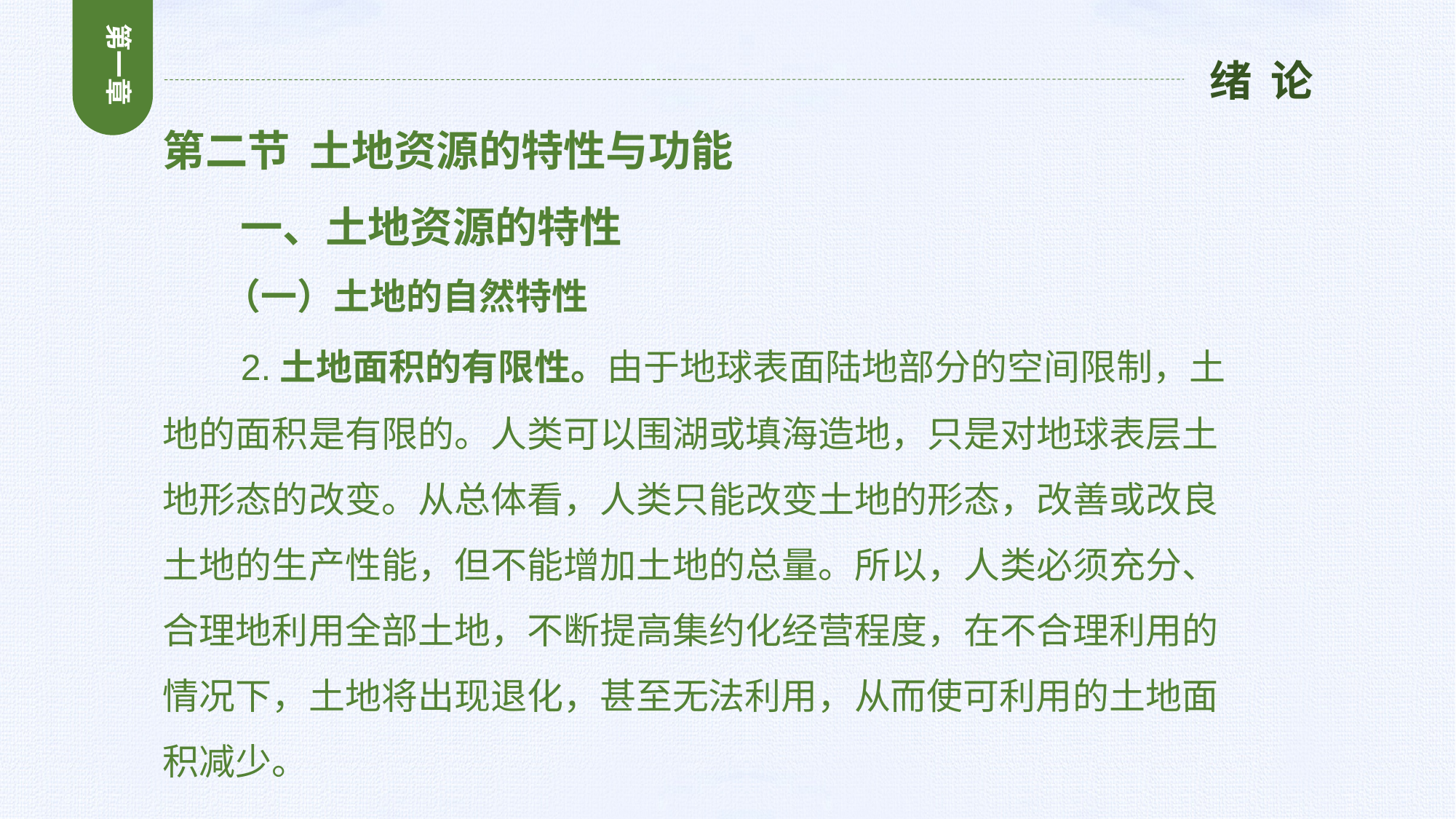

第一章
绪  论
第二节  土地资源的特性与功能
       一、土地资源的特性
        （一）土地的自然特性

       2.土地面积的有限性。由于地球表面陆地部分的空间限制，土地的面积是有限的。人类可以围湖或填海造地，只是对地球表层土地形态的改变。从总体看，人类只能改变土地的形态，改善或改良土地的生产性能，但不能增加土地的总量。所以，人类必须充分、合理地利用全部土地，不断提高集约化经营程度，在不合理利用的情况下，土地将出现退化，甚至无法利用，从而使可利用的土地面积减少。